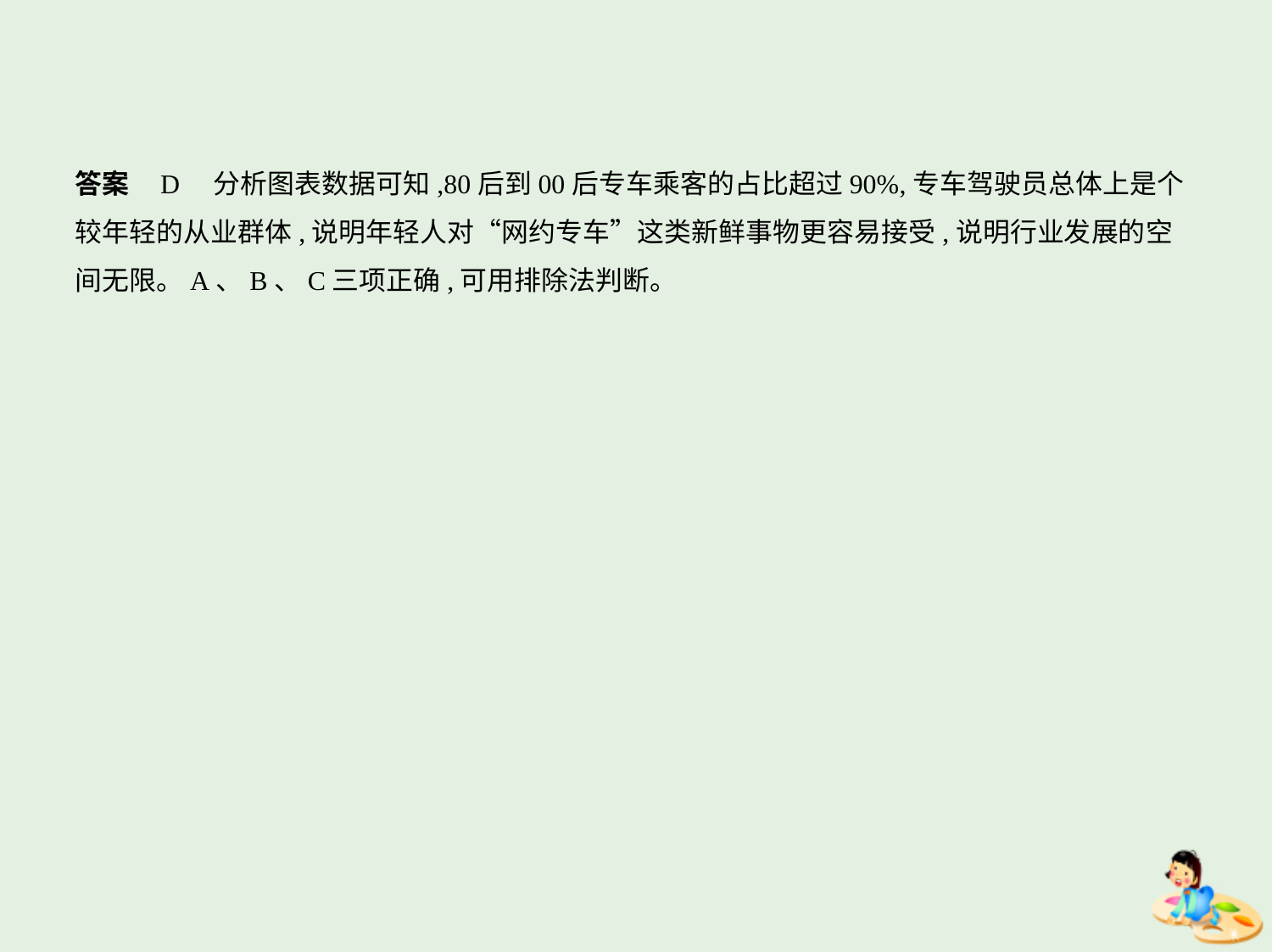

答案    D　分析图表数据可知,80后到00后专车乘客的占比超过90%,专车驾驶员总体上是个
较年轻的从业群体,说明年轻人对“网约专车”这类新鲜事物更容易接受,说明行业发展的空
间无限。A、B、C三项正确,可用排除法判断。